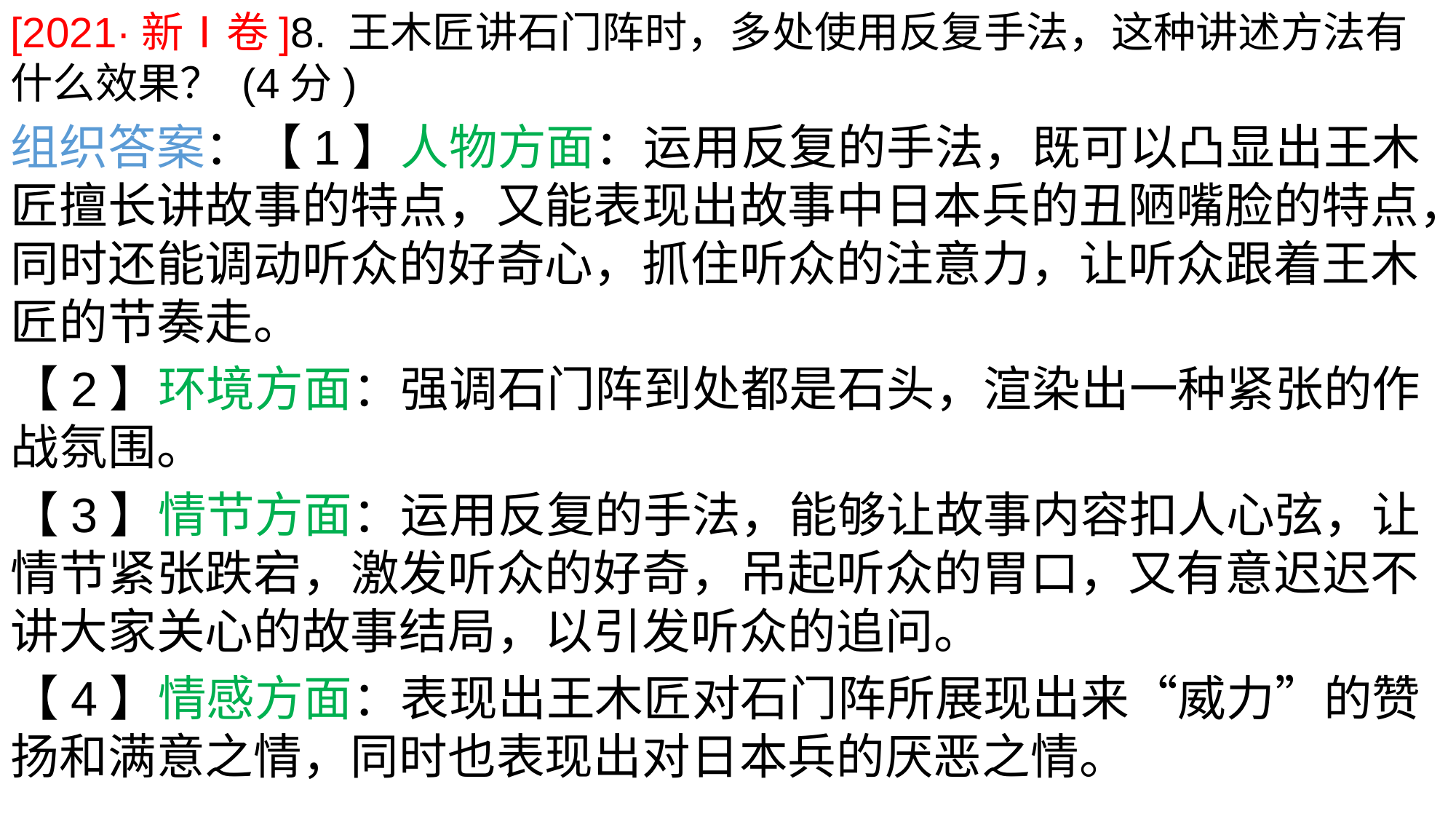

[2021·新Ⅰ卷]8. 王木匠讲石门阵时，多处使用反复手法，这种讲述方法有什么效果？ (4分)
组织答案：【1】人物方面：运用反复的手法，既可以凸显出王木匠擅长讲故事的特点，又能表现出故事中日本兵的丑陋嘴脸的特点，同时还能调动听众的好奇心，抓住听众的注意力，让听众跟着王木匠的节奏走。
【2】环境方面：强调石门阵到处都是石头，渲染出一种紧张的作战氛围。
【3】情节方面：运用反复的手法，能够让故事内容扣人心弦，让情节紧张跌宕，激发听众的好奇，吊起听众的胃口，又有意迟迟不讲大家关心的故事结局，以引发听众的追问。
【4】情感方面：表现出王木匠对石门阵所展现出来“威力”的赞扬和满意之情，同时也表现出对日本兵的厌恶之情。